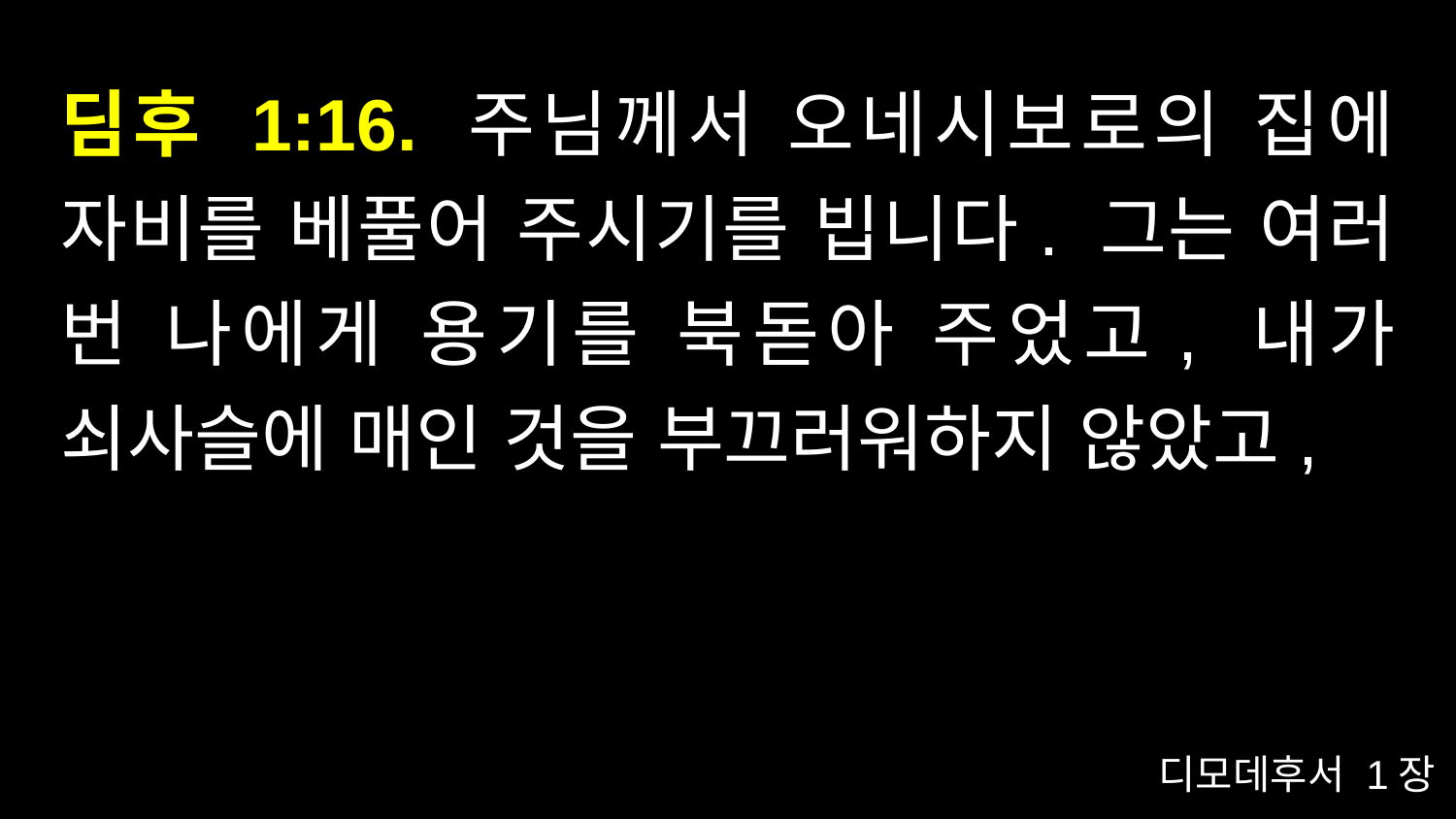

# 딤후 1:16. 주님께서 오네시보로의 집에 자비를 베풀어 주시기를 빕니다. 그는 여러 번 나에게 용기를 북돋아 주었고, 내가 쇠사슬에 매인 것을 부끄러워하지 않았고,
디모데후서 1장